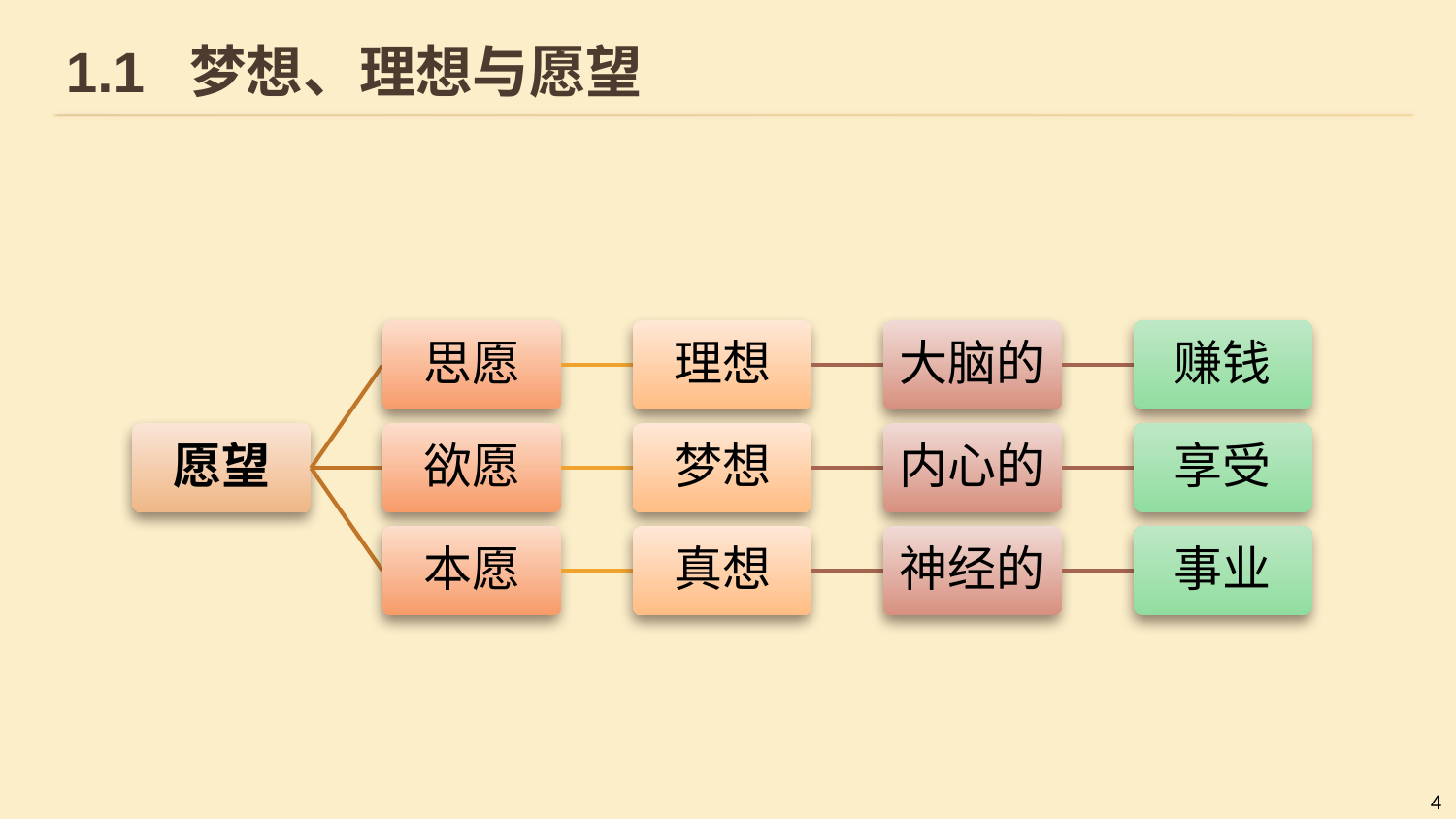

# 1.1  梦想、理想与愿望
愿望

思愿

理想

大脑的

赚钱

欲愿

梦想

内心的

享受

本愿

真想

神经的

事业
4